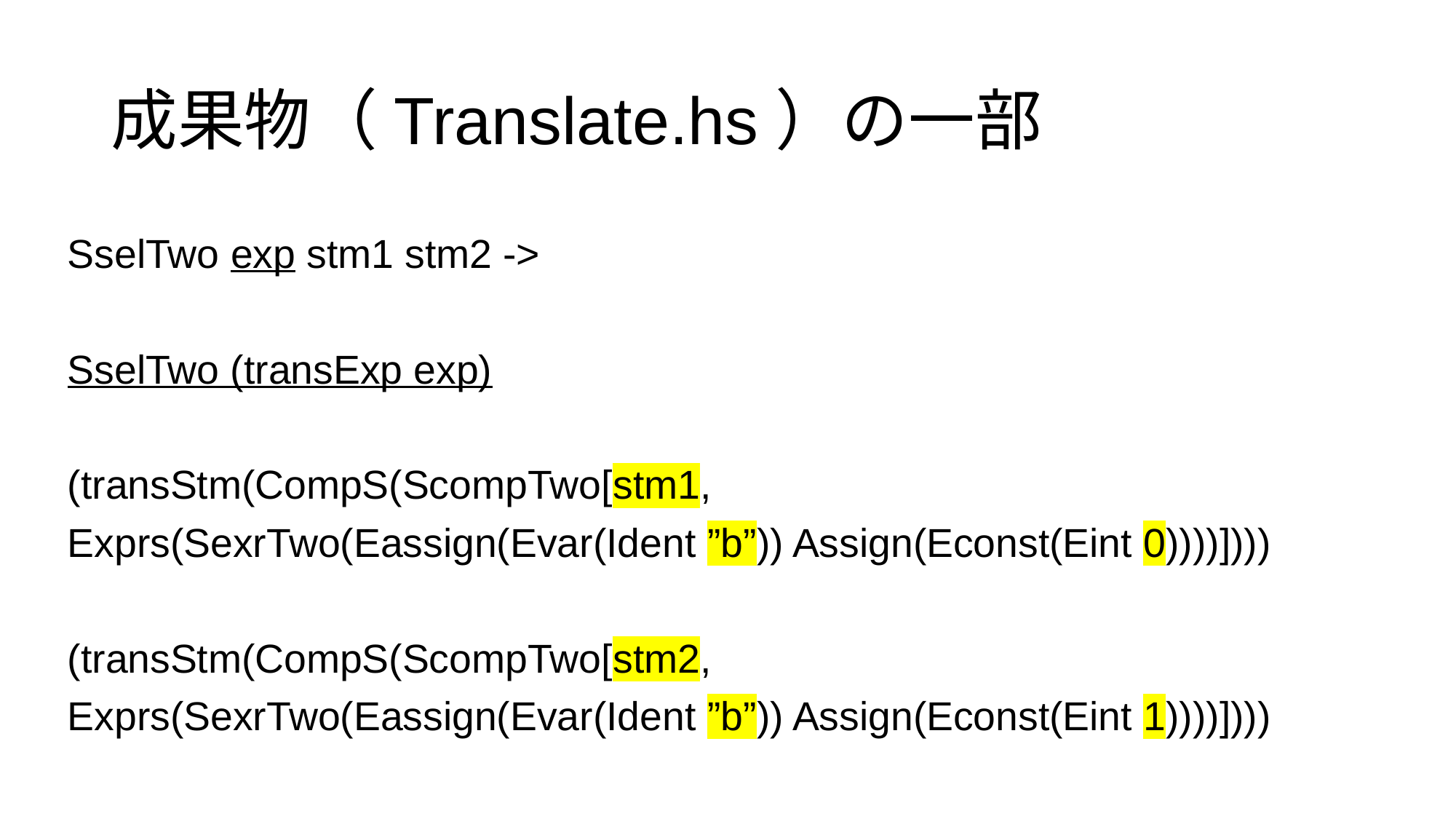

# 成果物（Translate.hs）の一部
SselTwo exp stm1 stm2 ->

SselTwo (transExp exp)

(transStm(CompS(ScompTwo[stm1,
Exprs(SexrTwo(Eassign(Evar(Ident ”b”)) Assign(Econst(Eint 0))))])))

(transStm(CompS(ScompTwo[stm2,
Exprs(SexrTwo(Eassign(Evar(Ident ”b”)) Assign(Econst(Eint 1))))])))